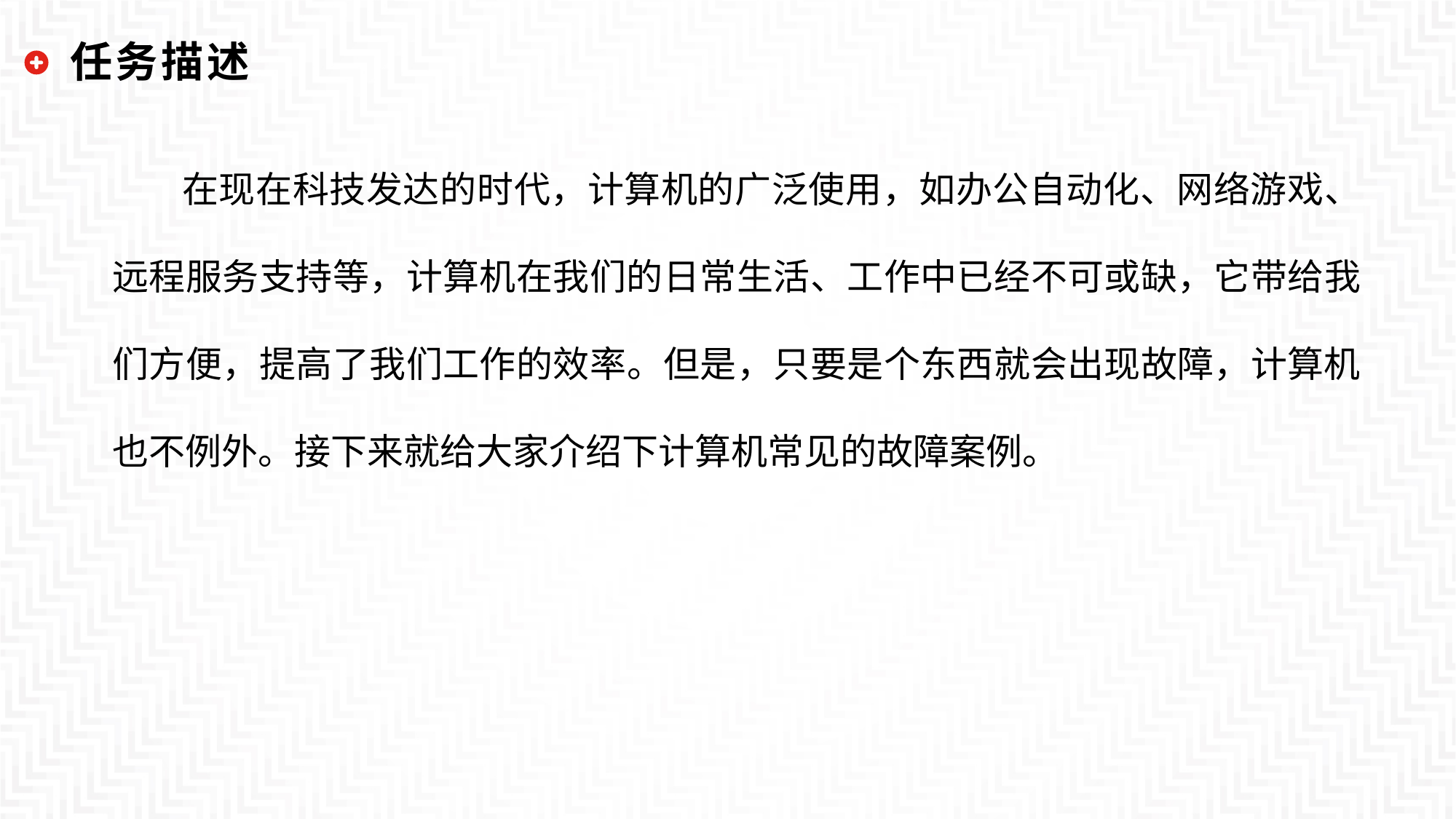

任务描述
       在现在科技发达的时代，计算机的广泛使用，如办公自动化、网络游戏、远程服务支持等，计算机在我们的日常生活、工作中已经不可或缺，它带给我们方便，提高了我们工作的效率。但是，只要是个东西就会出现故障，计算机也不例外。接下来就给大家介绍下计算机常见的故障案例。